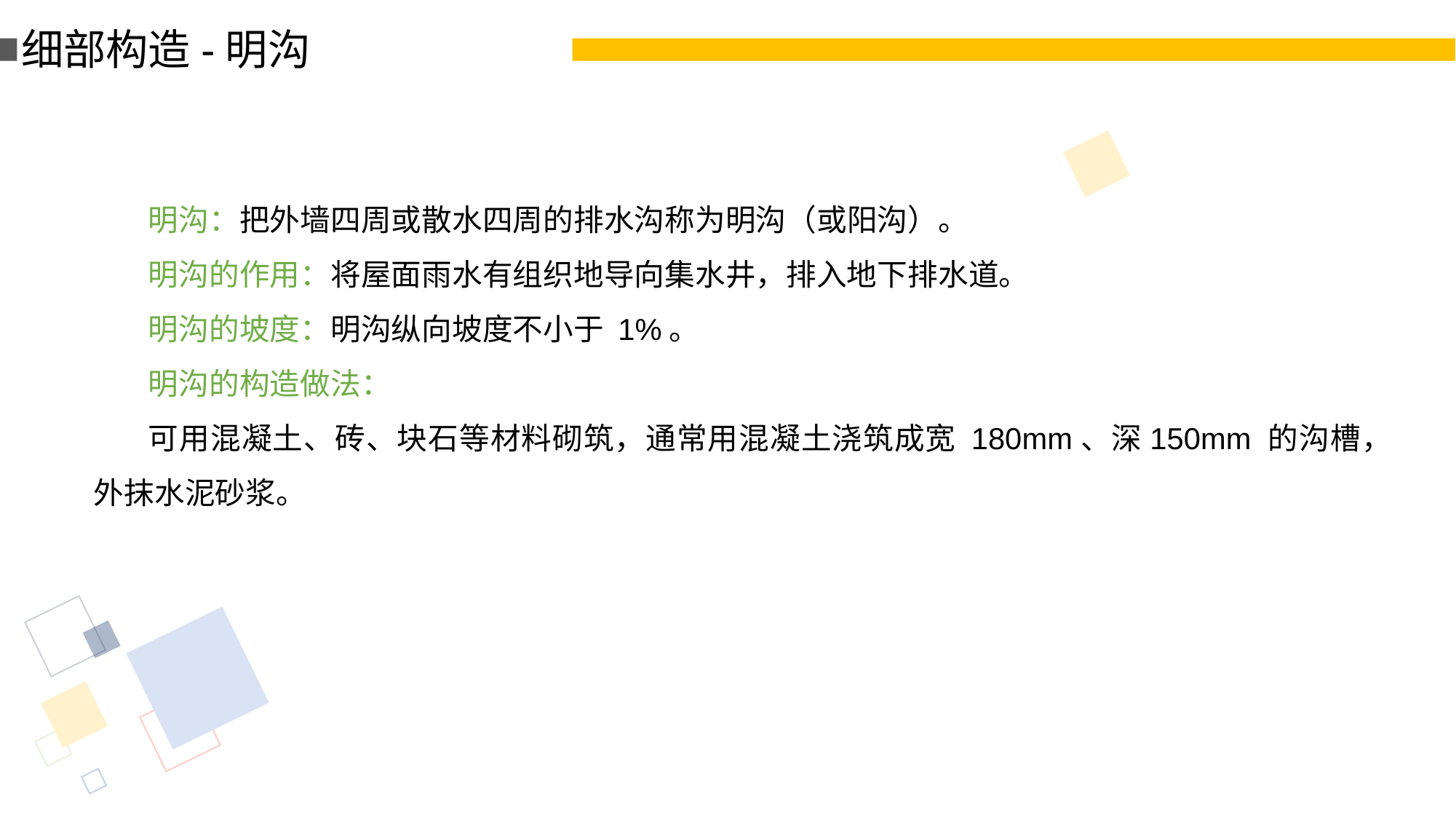

细部构造-明沟

明沟：把外墙四周或散水四周的排水沟称为明沟（或阳沟）。
明沟的作用：将屋面雨水有组织地导向集水井，排入地下排水道。
明沟的坡度：明沟纵向坡度不小于 1%。
明沟的构造做法：
可用混凝土、砖、块石等材料砌筑，通常用混凝土浇筑成宽 180mm、深150mm 的沟槽，外抹水泥砂浆。